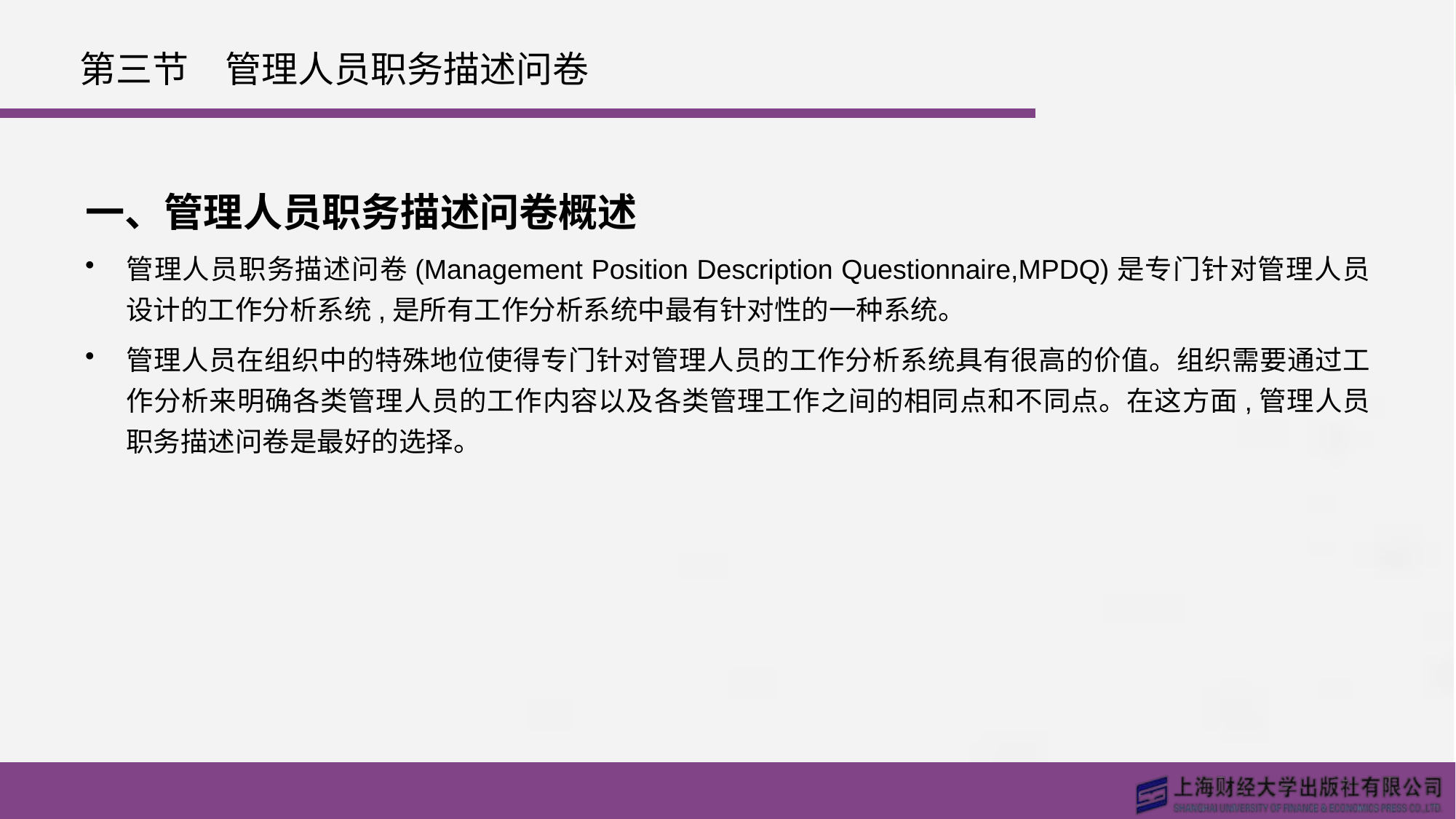

# 第三节　管理人员职务描述问卷
一、管理人员职务描述问卷概述
管理人员职务描述问卷(Management Position Description Questionnaire,MPDQ)是专门针对管理人员设计的工作分析系统,是所有工作分析系统中最有针对性的一种系统。
管理人员在组织中的特殊地位使得专门针对管理人员的工作分析系统具有很高的价值。组织需要通过工作分析来明确各类管理人员的工作内容以及各类管理工作之间的相同点和不同点。在这方面,管理人员职务描述问卷是最好的选择。